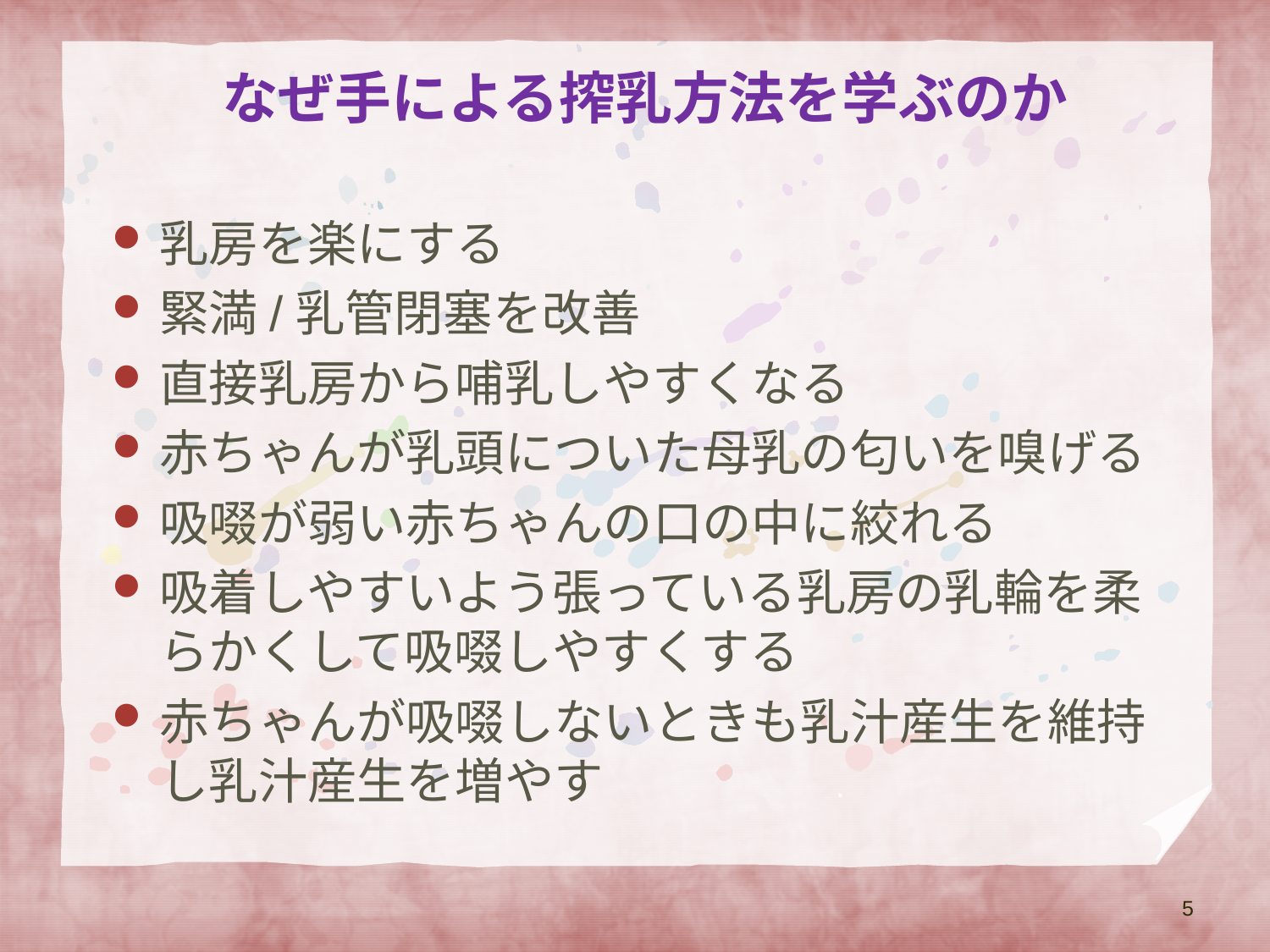

# なぜ手による搾乳方法を学ぶのか
乳房を楽にする
緊満/乳管閉塞を改善
直接乳房から哺乳しやすくなる
赤ちゃんが乳頭についた母乳の匂いを嗅げる
吸啜が弱い赤ちゃんの口の中に絞れる
吸着しやすいよう張っている乳房の乳輪を柔らかくして吸啜しやすくする
赤ちゃんが吸啜しないときも乳汁産生を維持し乳汁産生を増やす

5